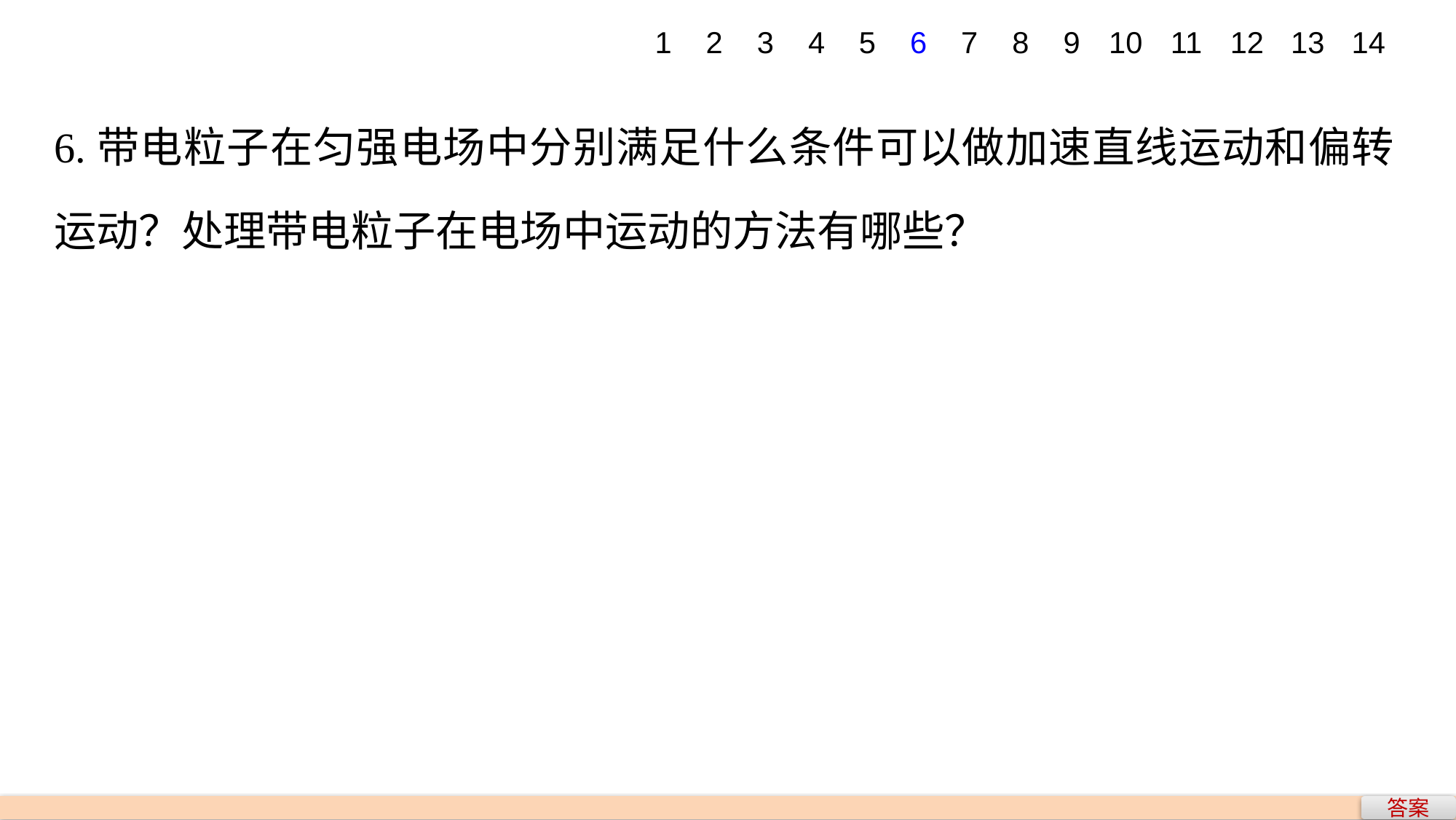

1
2
3
4
5
6
7
8
9
10
11
12
13
14
6.带电粒子在匀强电场中分别满足什么条件可以做加速直线运动和偏转运动？处理带电粒子在电场中运动的方法有哪些？

答案